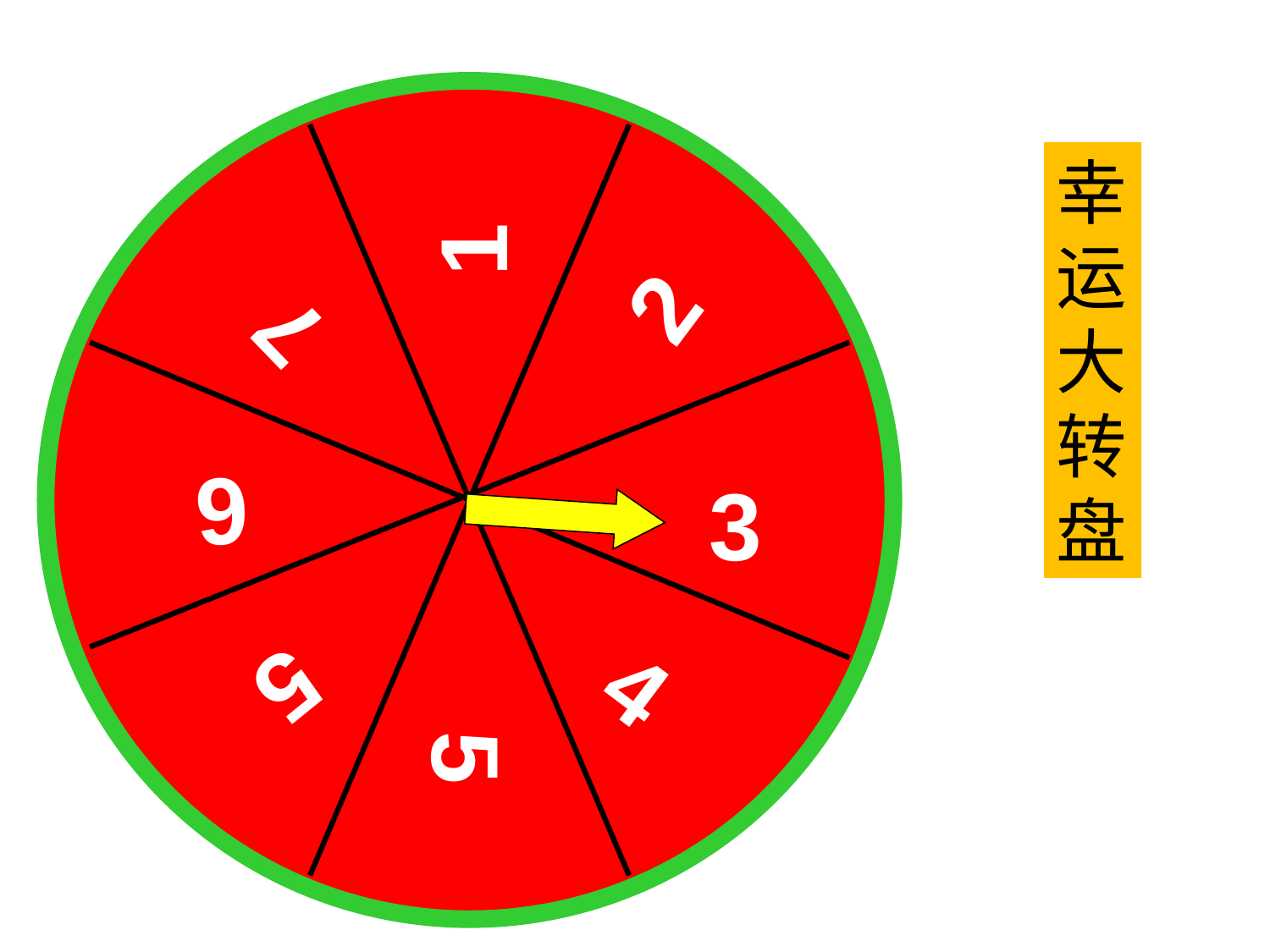

1
   2
  7

 6
   3
  5
  4
   5
幸
运
大
转
盘